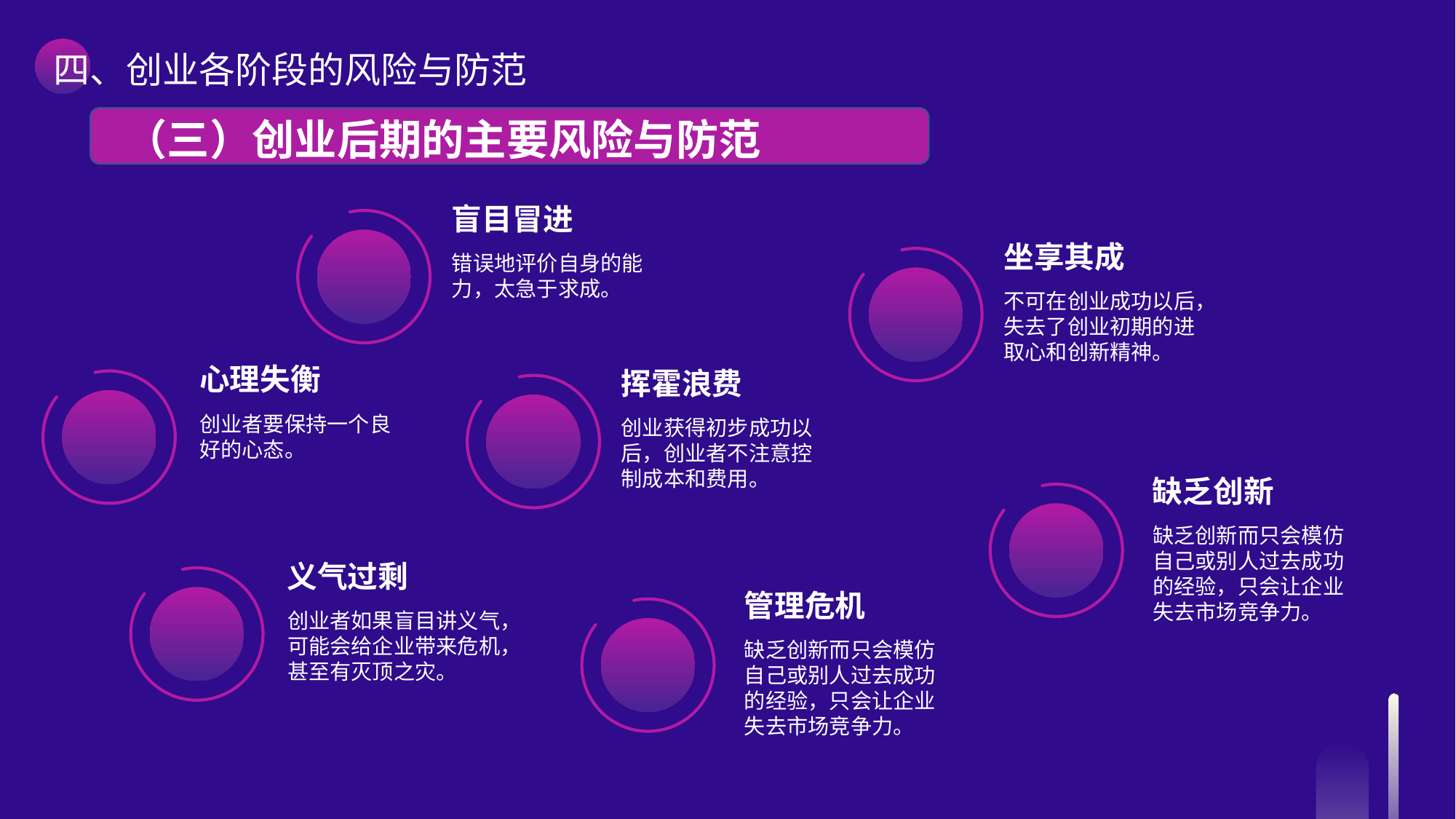

四、创业各阶段的风险与防范

 （三）创业后期的主要风险与防范
盲目冒进

错误地评价自身的能
力，太急于求成。
坐享其成

不可在创业成功以后，失去了创业初期的进取心和创新精神。
心理失衡

创业者要保持一个良好的心态。
挥霍浪费

创业获得初步成功以后，创业者不注意控制成本和费用。
缺乏创新

缺乏创新而只会模仿自己或别人过去成功的经验，只会让企业失去市场竞争力。
义气过剩

创业者如果盲目讲义气，可能会给企业带来危机，甚至有灭顶之灾。
管理危机

缺乏创新而只会模仿自己或别人过去成功的经验，只会让企业失去市场竞争力。